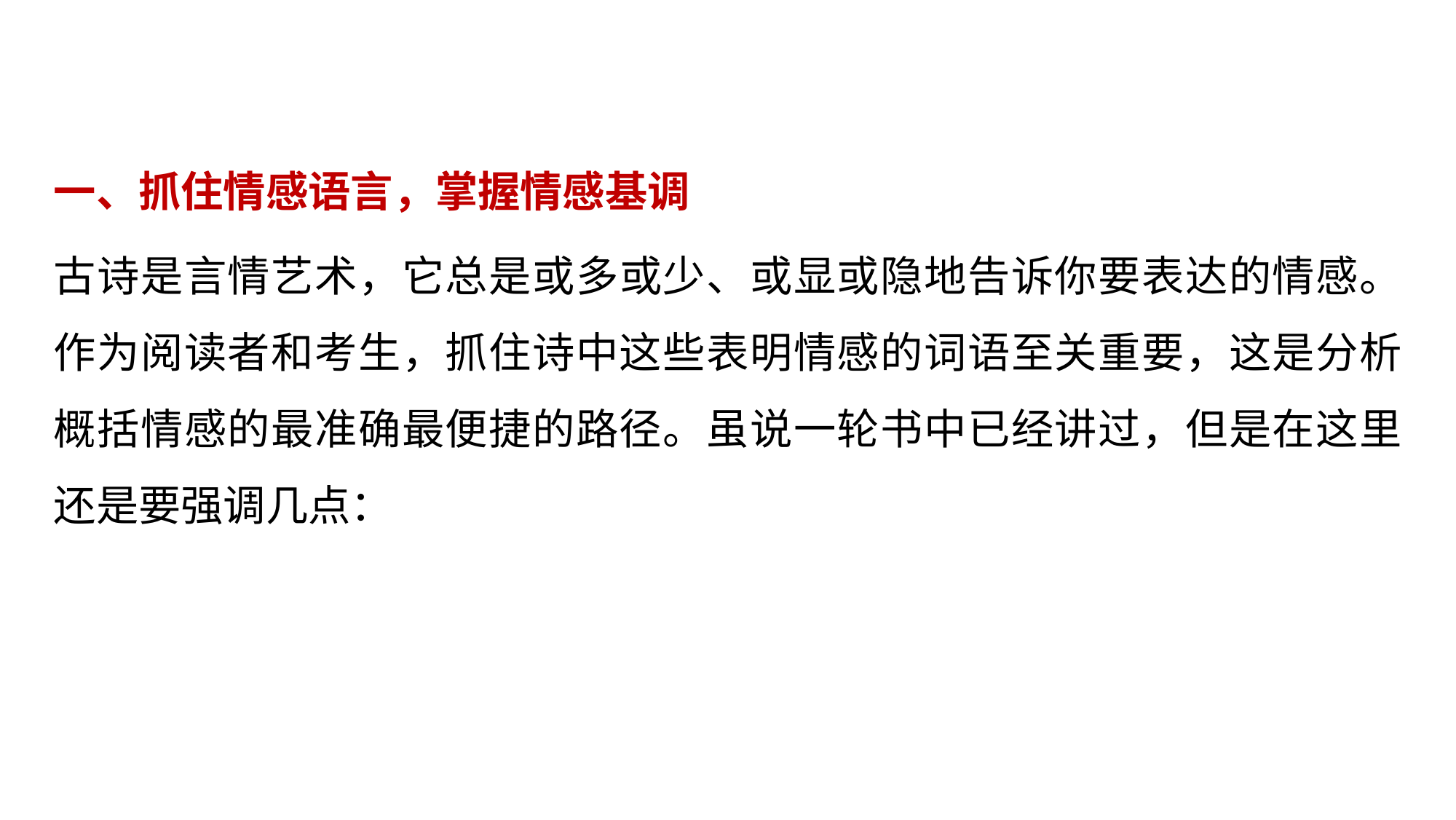

一、抓住情感语言，掌握情感基调
古诗是言情艺术，它总是或多或少、或显或隐地告诉你要表达的情感。作为阅读者和考生，抓住诗中这些表明情感的词语至关重要，这是分析概括情感的最准确最便捷的路径。虽说一轮书中已经讲过，但是在这里还是要强调几点：